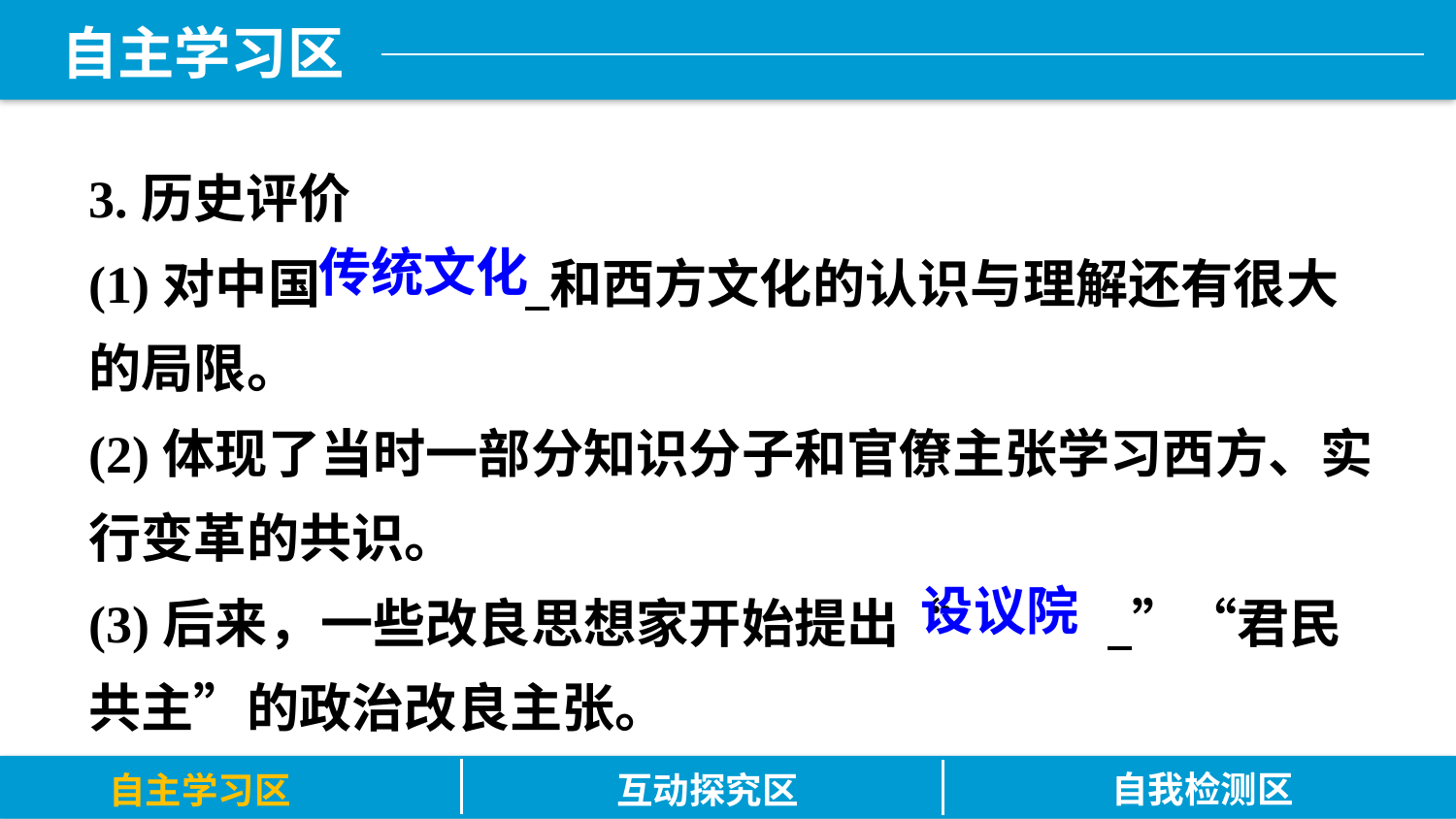

3.历史评价
(1)对中国		  和西方文化的认识与理解还有很大的局限。
(2)体现了当时一部分知识分子和官僚主张学习西方、实行变革的共识。
(3)后来，一些改良思想家开始提出“		  ”“君民共主”的政治改良主张。
传统文化
设议院
自我检测区
自主学习区
互动探究区